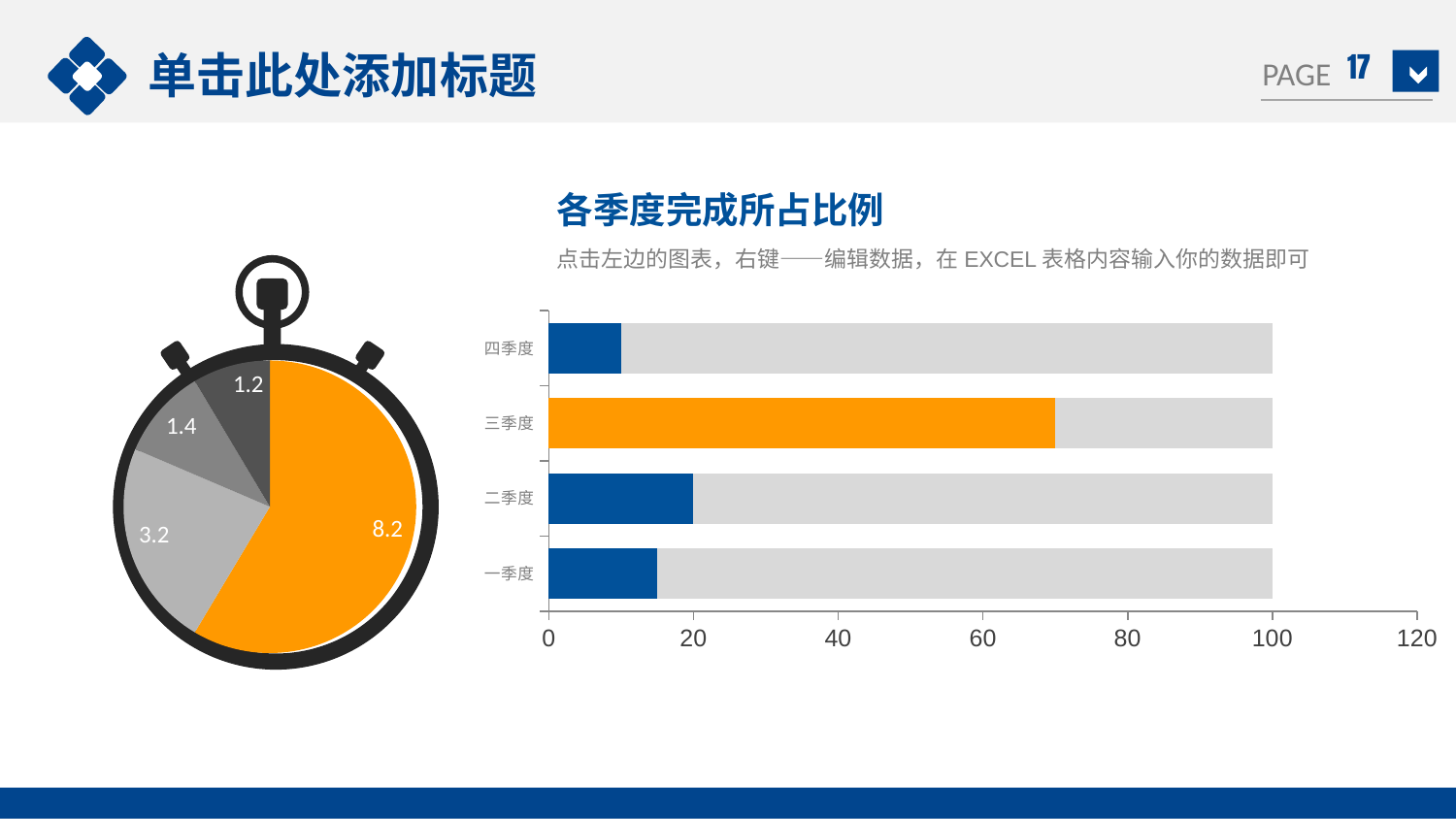

单击此处添加标题

17
各季度完成所占比例
点击左边的图表，右键——编辑数据，在EXCEL表格内容输入你的数据即可

### Chart

| Category | 销售额 |
|---|---|
| 第一季度 | 8.2 |
| 第二季度 | 3.2 |
| 第三季度 | 1.4 |
| 第四季度 | 1.2 |

### Chart

| Category | 系列 1 | 系列 2 |
|---|---|---|
| 一季度 | 15.0 | 85.0 |
| 二季度 | 20.0 | 80.0 |
| 三季度 | 70.0 | 30.0 |
| 四季度 | 10.0 | 90.0 |